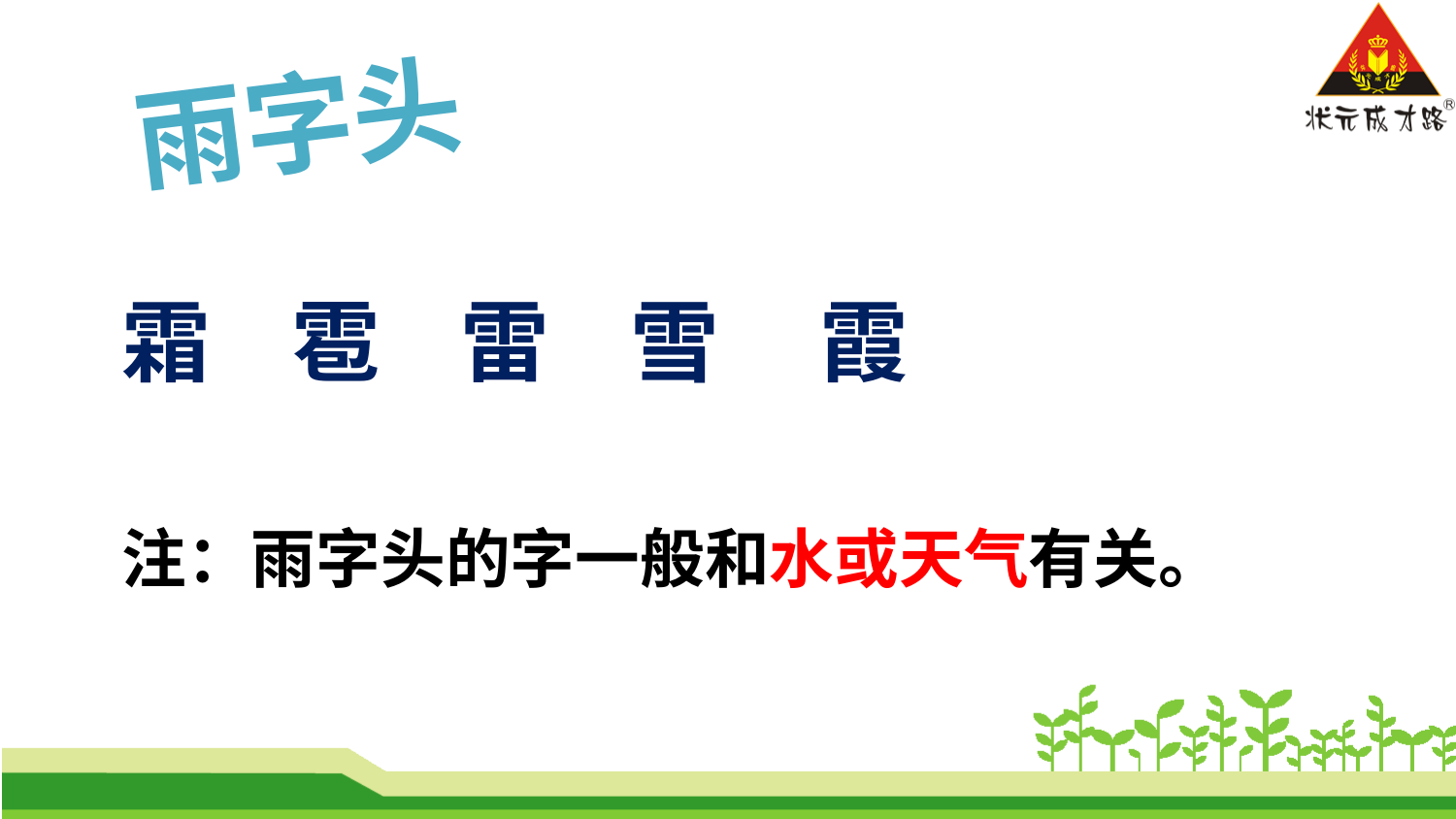

雨字头
 霜    雹    雷    雪     霞
 注：雨字头的字一般和水或天气有关。